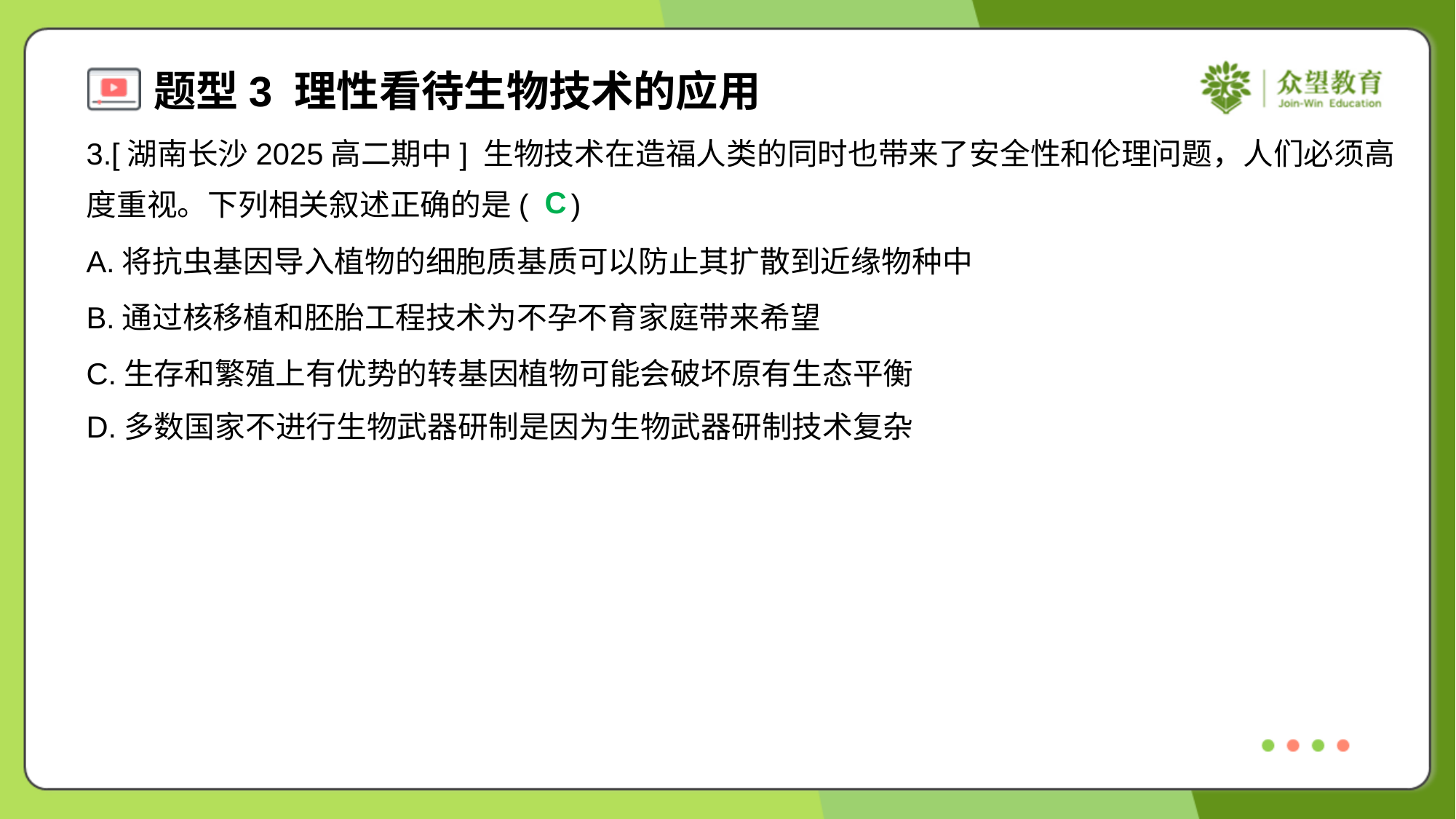

3.[湖南长沙2025高二期中] 生物技术在造福人类的同时也带来了安全性和伦理问题，人们必须高
度重视。下列相关叙述正确的是(     )
C
A.将抗虫基因导入植物的细胞质基质可以防止其扩散到近缘物种中
B.通过核移植和胚胎工程技术为不孕不育家庭带来希望
C.生存和繁殖上有优势的转基因植物可能会破坏原有生态平衡
D.多数国家不进行生物武器研制是因为生物武器研制技术复杂